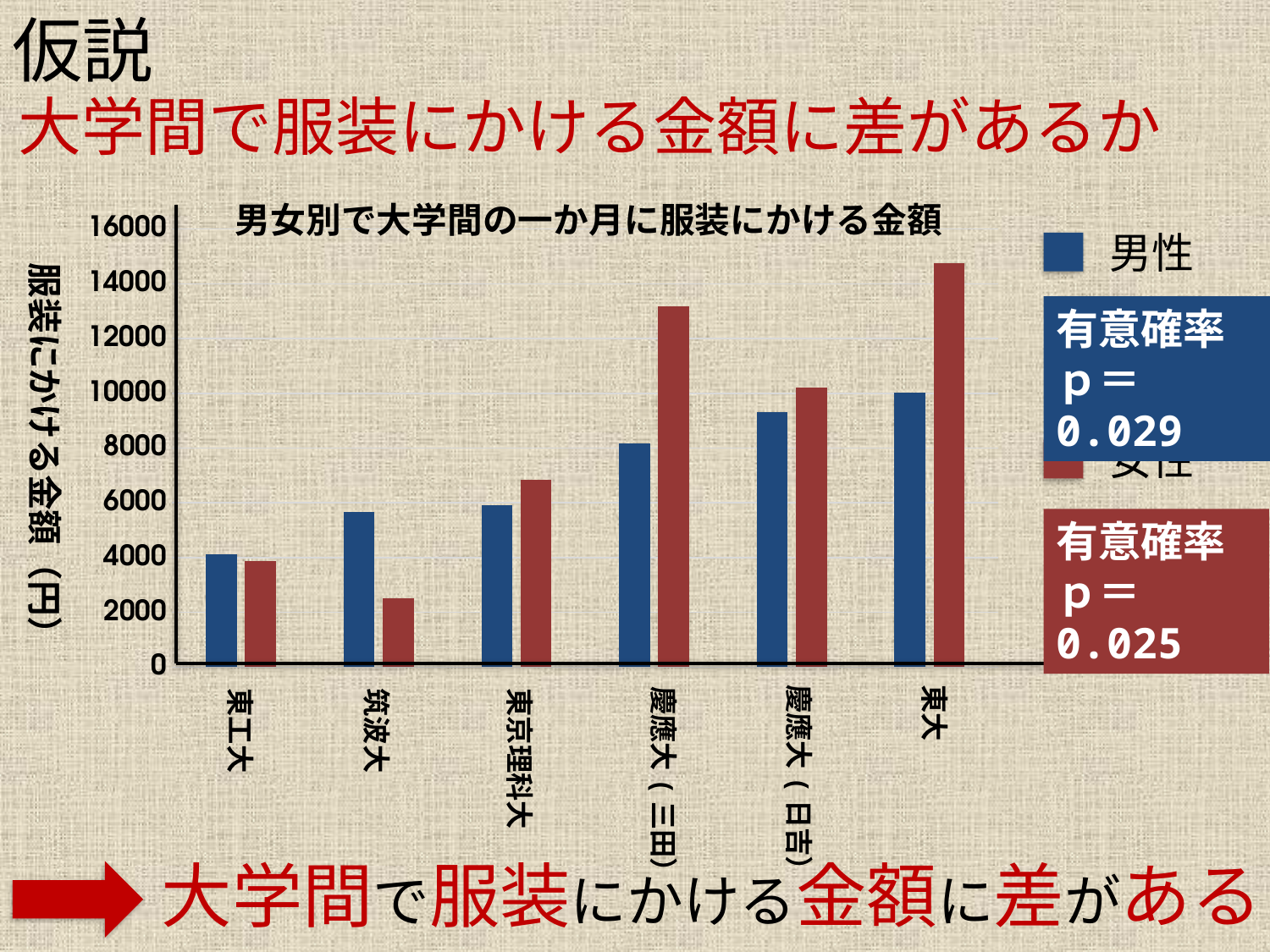

仮説
大学間で服装にかける金額に差があるか
男女別で大学間の一か月に服装にかける金額

### Chart

| Category |  |  |
|---|---|---|
| 東工大 | 4122.222222222222 | 3875.0 |
| 筑波大 | 5655.913978494626 | 2500.0 |
| 東京理科大 | 5920.289855072462 | 6841.666666666667 |
| 慶応三田 | 8183.333333333333 | 13173.333333333336 |
| 慶応日吉 | 9326.530612244896 | 10200.0 |
| 東大 | 10017.676767676767 | 14740.740740740743 |
男性

服装にかける金額（円）
有意確率
ｐ＝0.029
女性

有意確率
ｐ＝0.025
東大
慶應大(日吉）
慶應大(三田）
筑波大
東工大
東京理科大
大学間で服装にかける金額に差がある